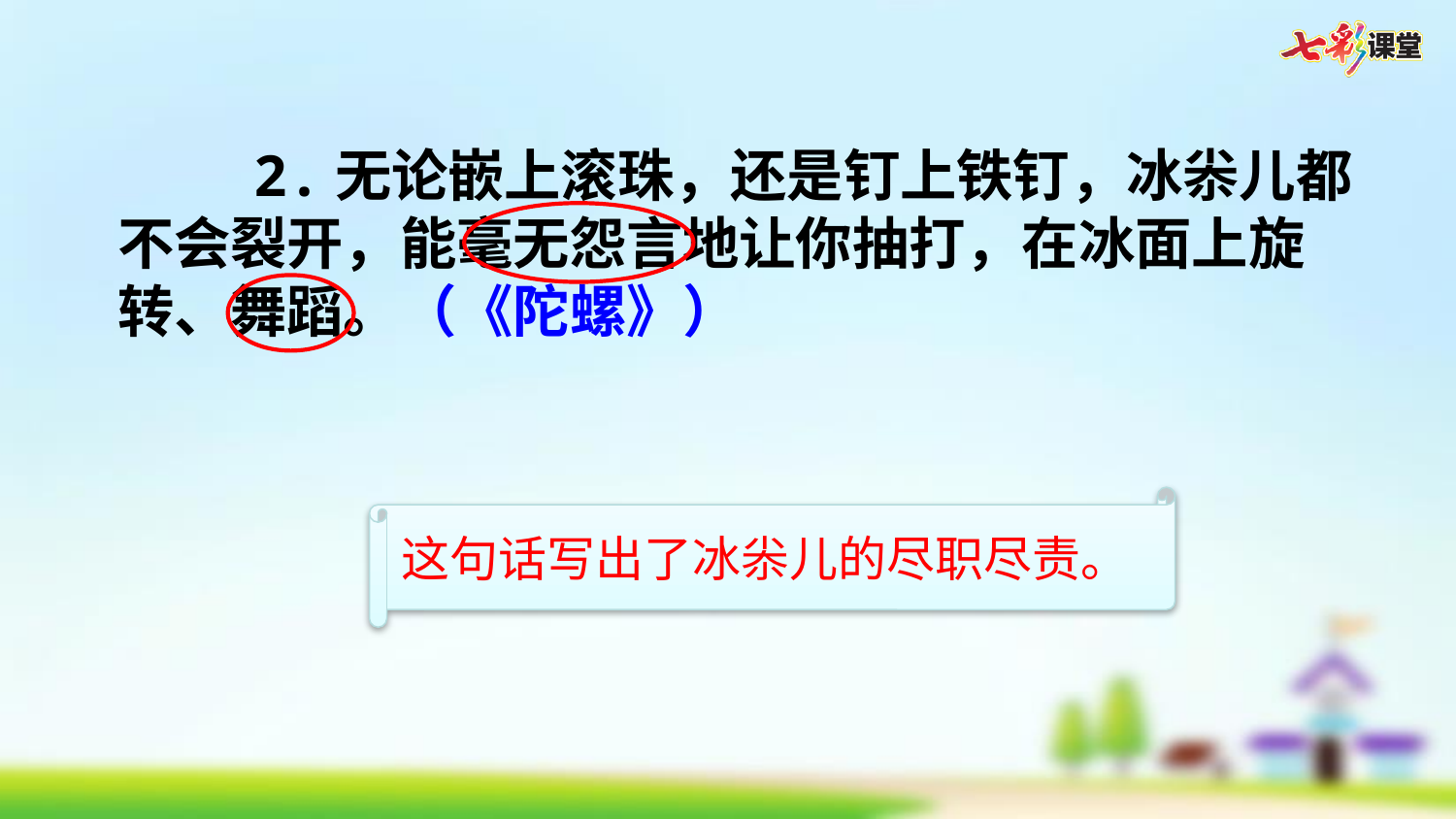

2.无论嵌上滚珠，还是钉上铁钉，冰尜儿都不会裂开，能毫无怨言地让你抽打，在冰面上旋转、舞蹈。（《陀螺》）

这句话写出了冰尜儿的尽职尽责。